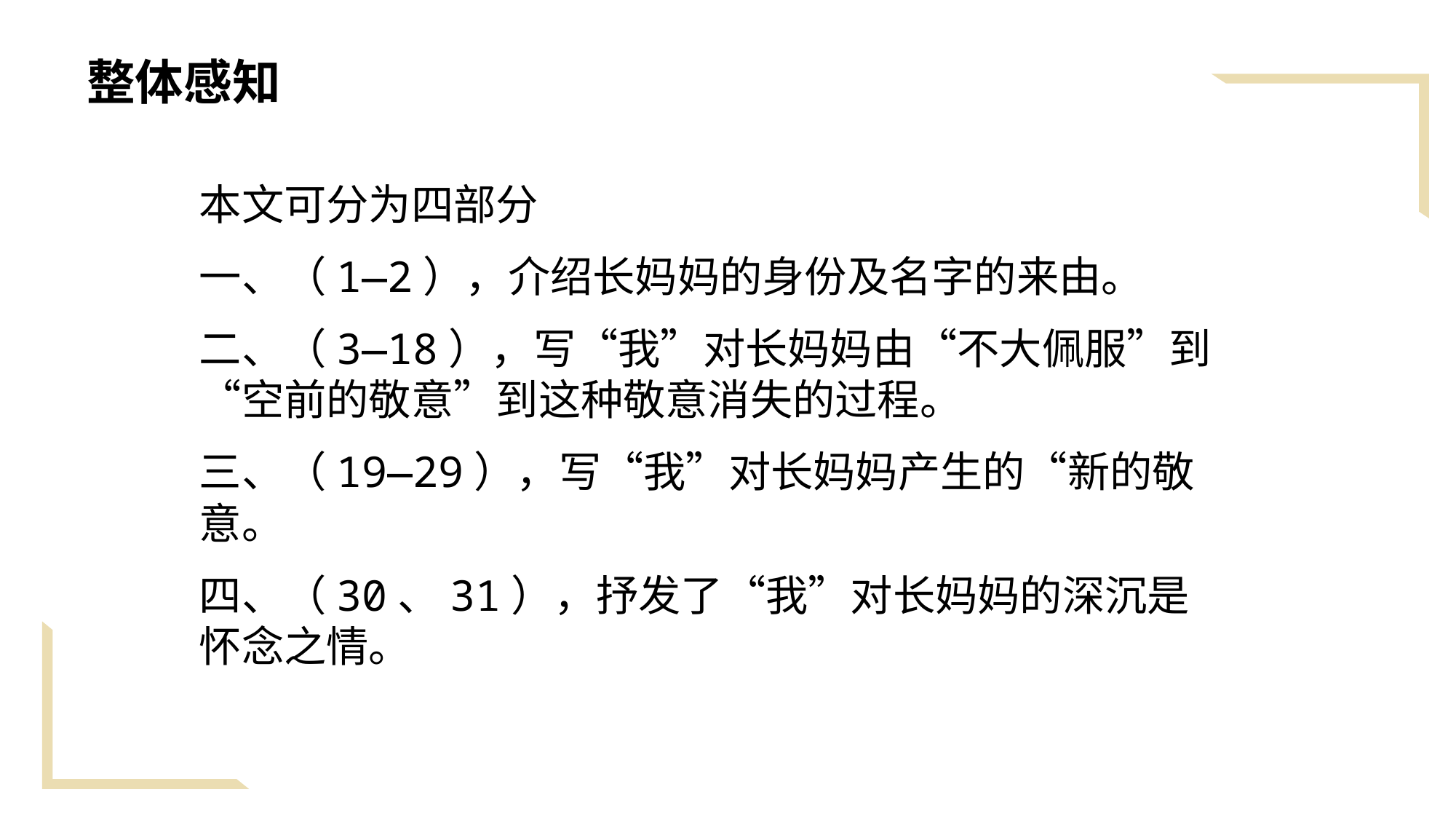

整体感知
本文可分为四部分
一、（1—2），介绍长妈妈的身份及名字的来由。
二、（3—18），写“我”对长妈妈由“不大佩服”到“空前的敬意”到这种敬意消失的过程。
三、（19—29），写“我”对长妈妈产生的“新的敬意。
四、（30、31），抒发了“我”对长妈妈的深沉是怀念之情。